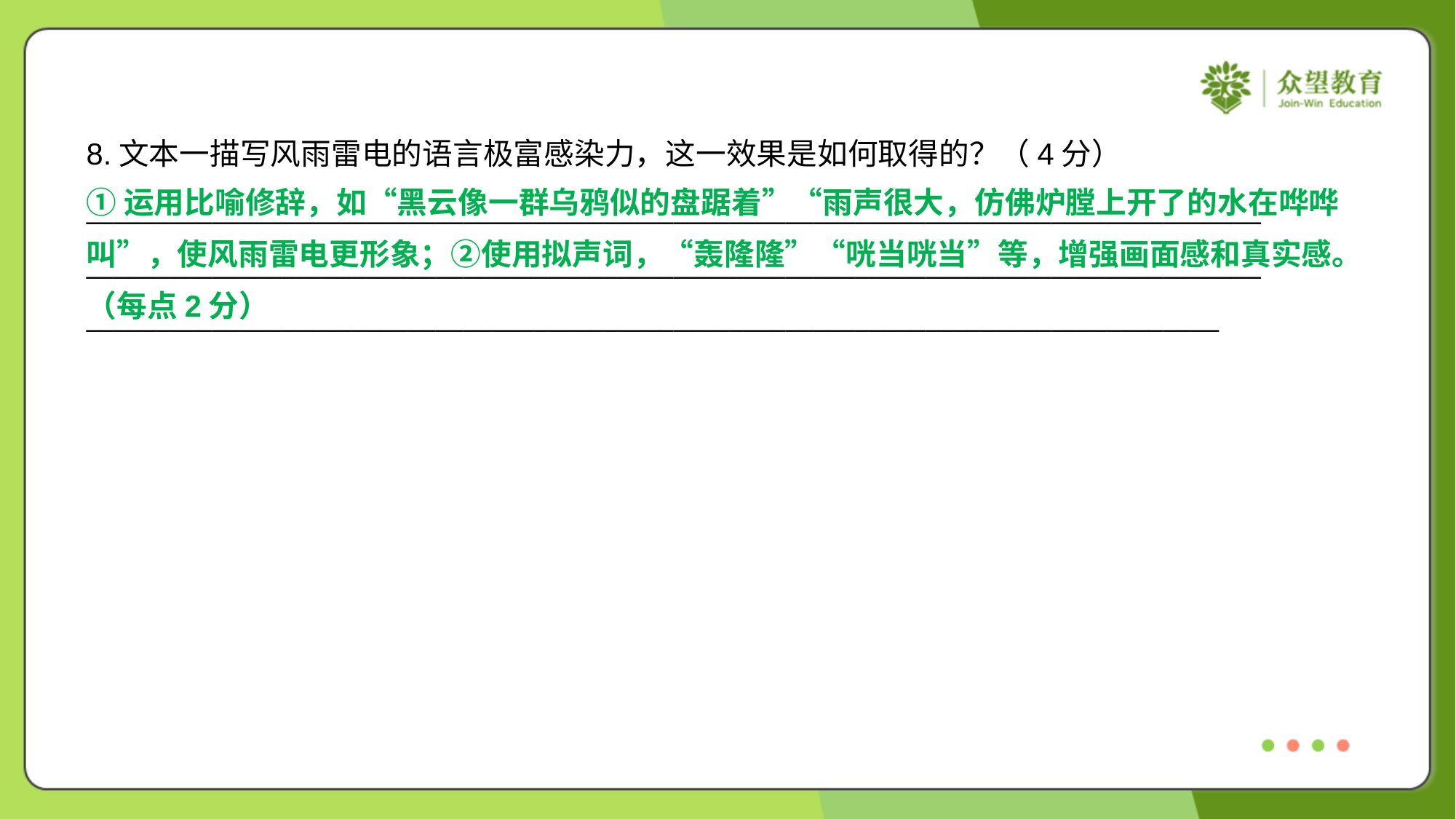

8.文本一描写风雨雷电的语言极富感染力，这一效果是如何取得的？（4分）
①运用比喻修辞，如“黑云像一群乌鸦似的盘踞着”“雨声很大，仿佛炉膛上开了的水在哗哗
叫”，使风雨雷电更形象；②使用拟声词，“轰隆隆”“咣当咣当”等，增强画面感和真实感。
（每点2分）
____________________________________________________________________________________
____________________________________________________________________________________
_________________________________________________________________________________